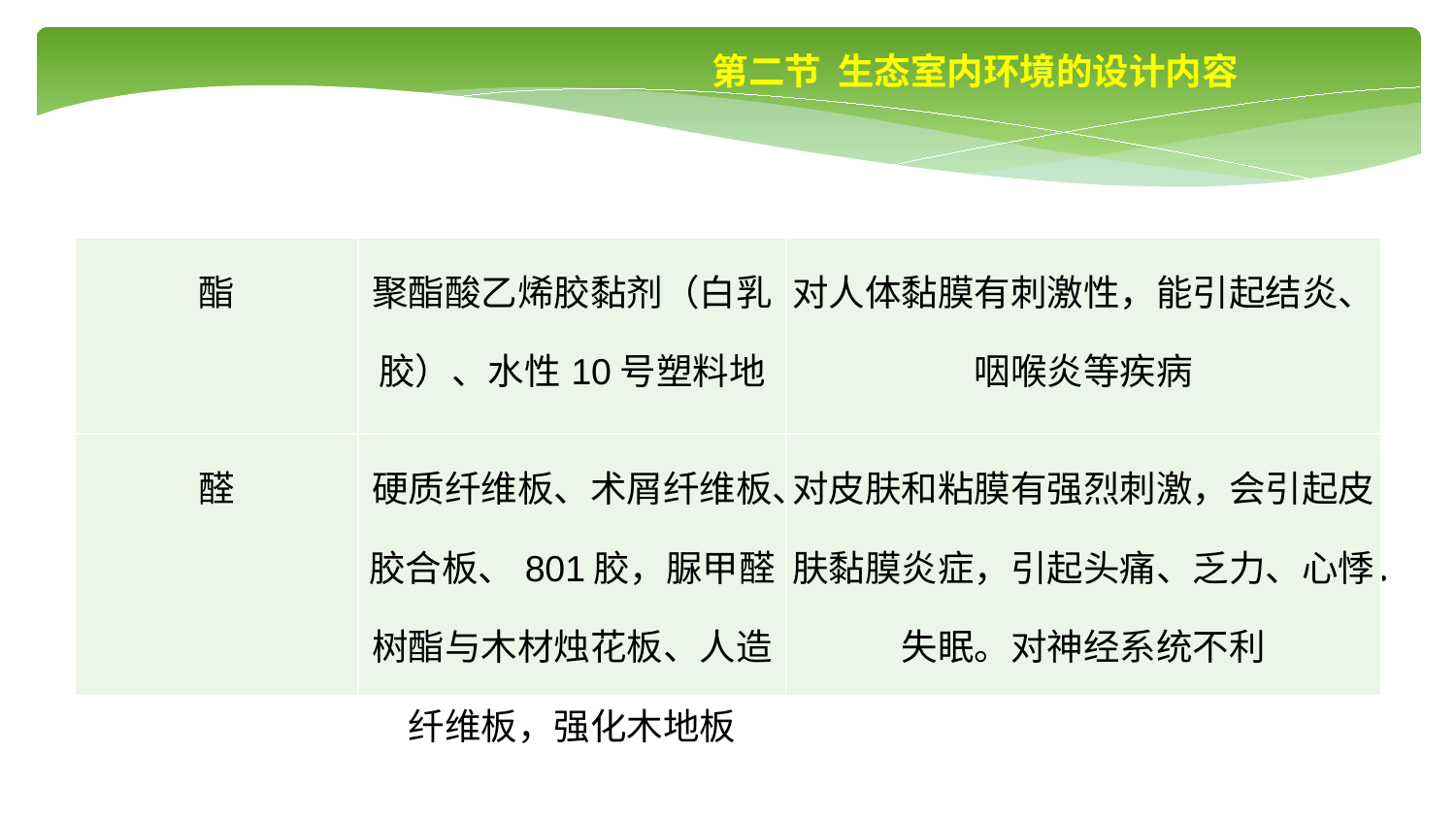

第二节  生态室内环境的设计内容
| 酯 | 聚酯酸乙烯胶黏剂（白乳胶）、水性10号塑料地板胶、水乳性PAA地板胶 | 对人体黏膜有刺激性，能引起结炎、咽喉炎等疾病 |
| --- | --- | --- |
| 醛 | 硬质纤维板、术屑纤维板、胶合板、801胶，脲甲醛树酯与木材烛花板、人造纤维板，强化木地板 | 对皮肤和粘膜有强烈刺激，会引起皮肤黏膜炎症，引起头痛、乏力、心悸．失眠。对神经系统不利 |